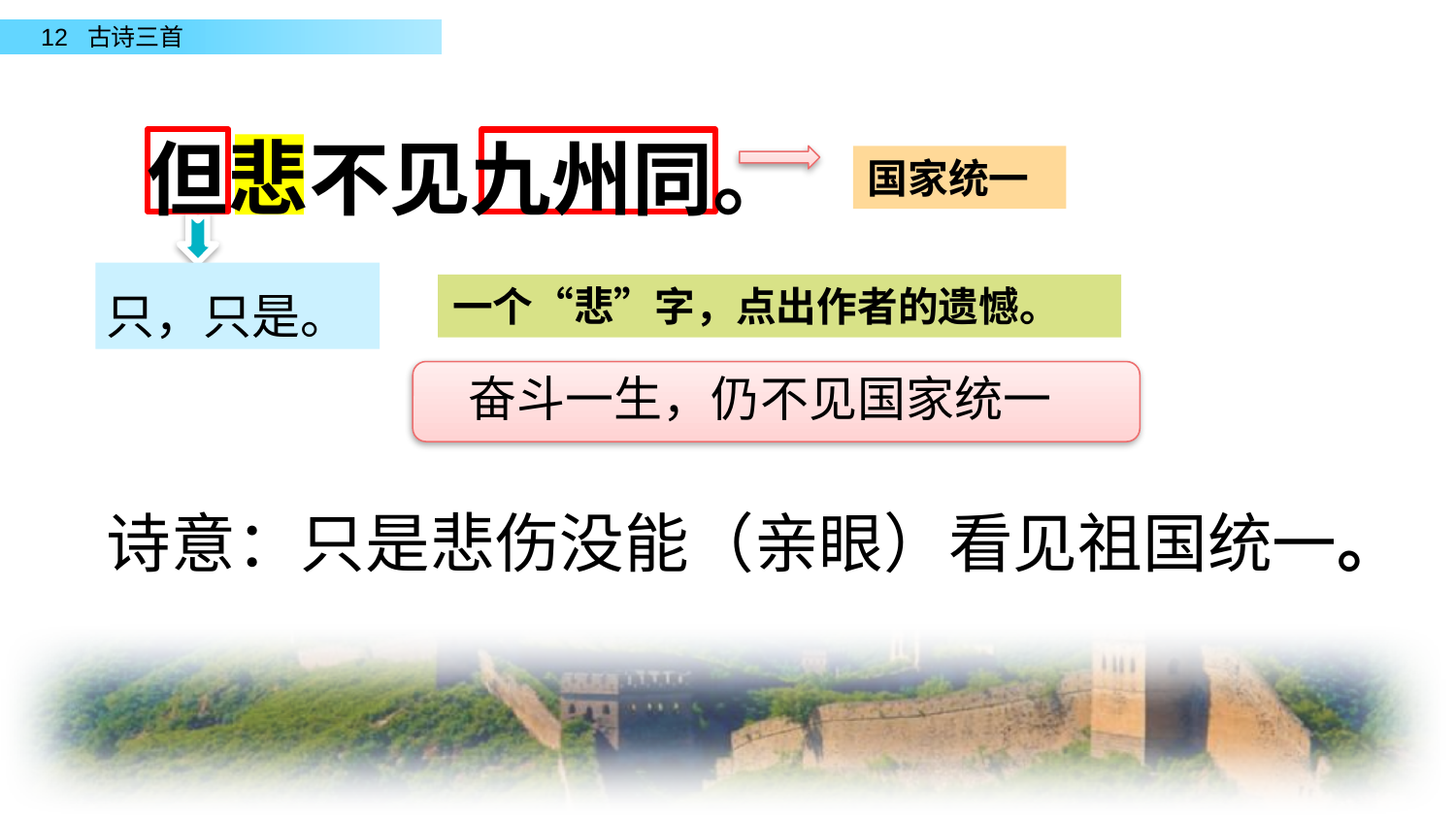

但悲不见九州同。

国家统一

只，只是。
一个“悲”字，点出作者的遗憾。

奋斗一生，仍不见国家统一
诗意：只是悲伤没能（亲眼）看见祖国统一。